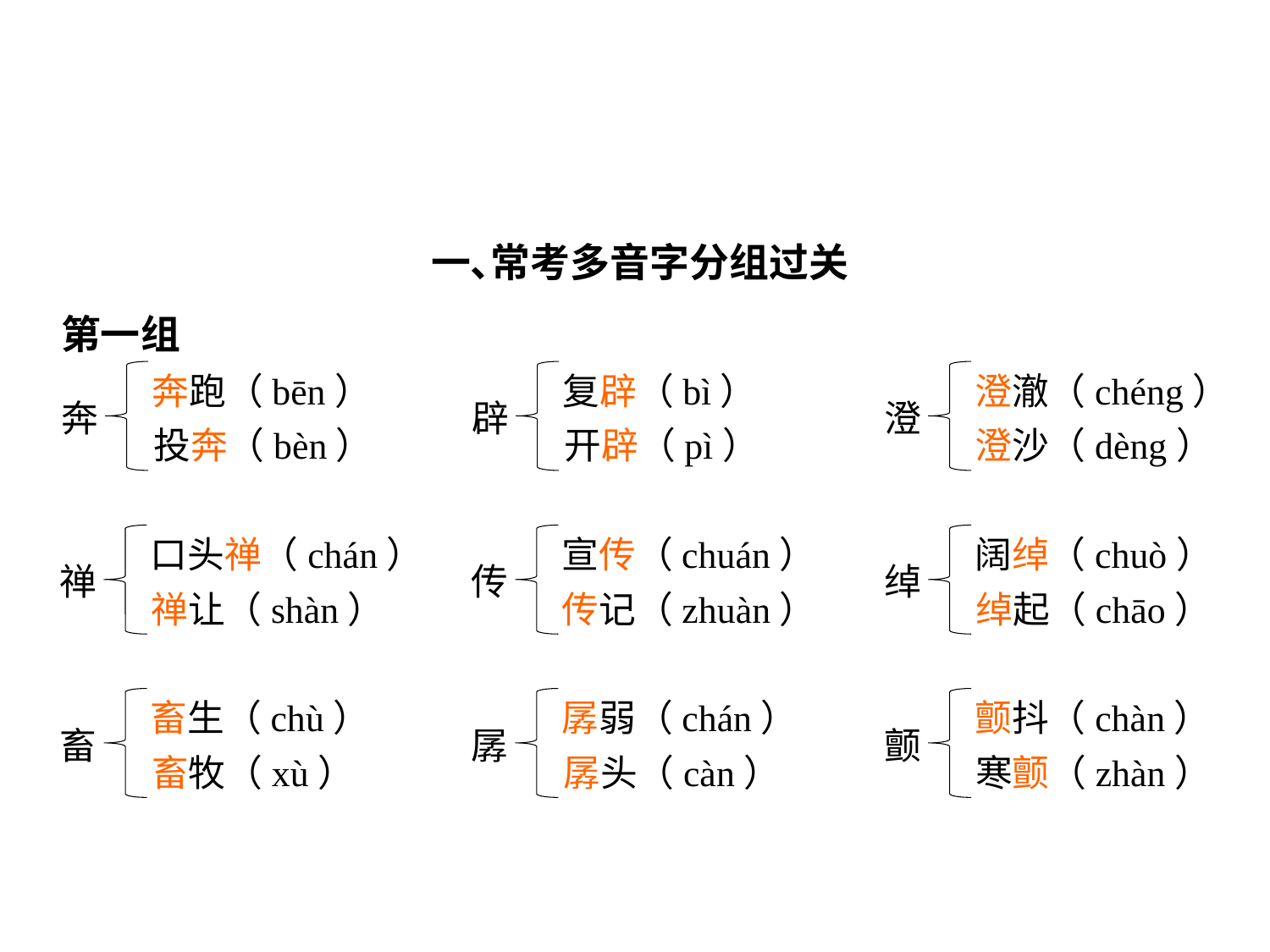

一､常考多音字分组过关
第一组

奔跑（bēn）
奔
投奔（bèn）

复辟（bì）
辟
开辟（pì）

澄澈（chéng）
澄
澄沙（dèng）

口头禅（chán）
禅
禅让（shàn）

宣传（chuán）
传
传记（zhuàn）

阔绰（chuò）
绰
绰起（chāo）

畜生（chù）
畜
畜牧（xù）

孱弱（chán）
孱
孱头（càn）

颤抖（chàn）
颤
寒颤（zhàn）